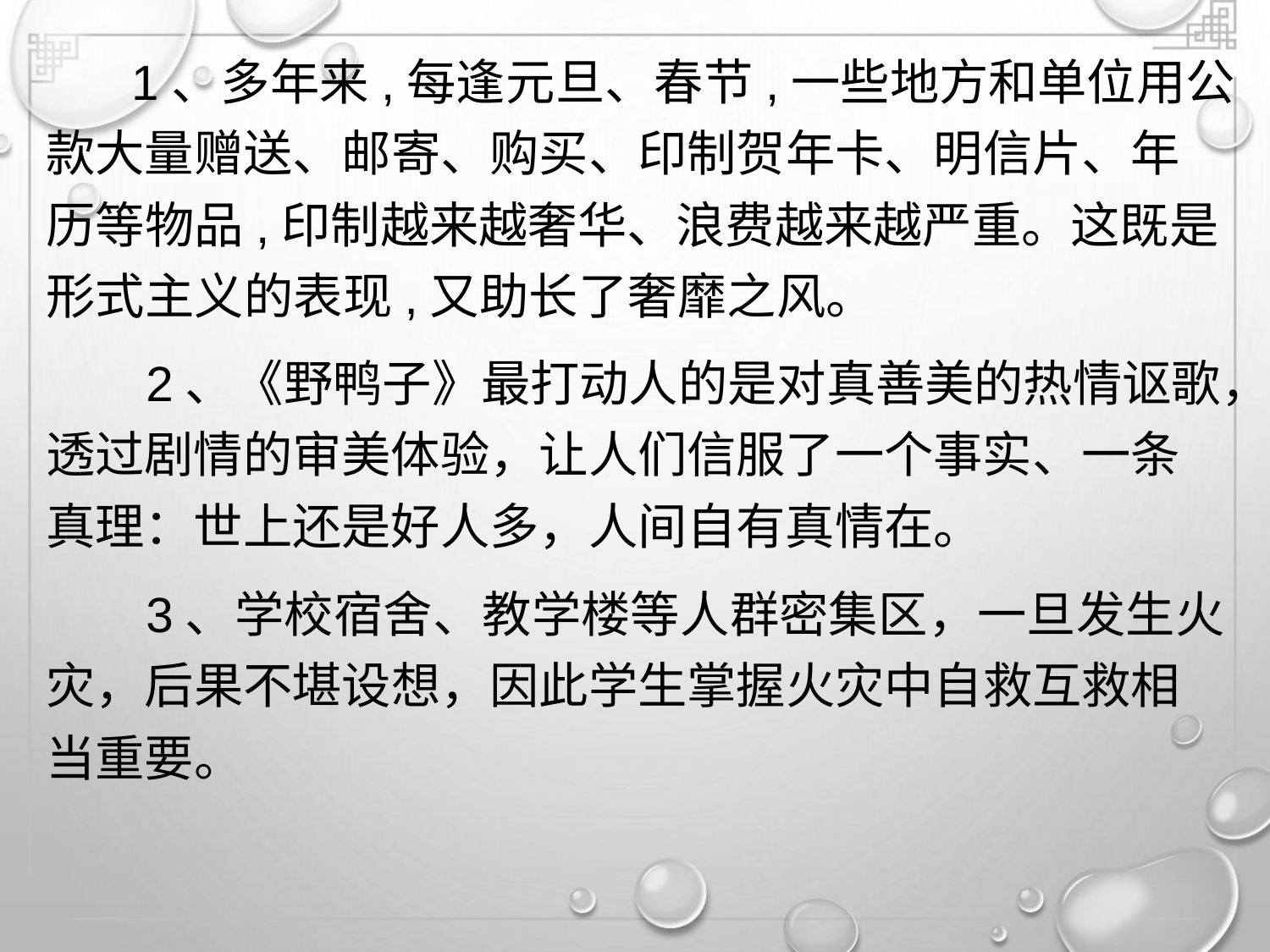

1、多年来,每逢元旦、春节,一些地方和单位用公
款大量赠送、邮寄、购买、印制贺年卡、明信片、年
历等物品,印制越来越奢华、浪费越来越严重。这既是
形式主义的表现,又助长了奢靡之风。
2、《野鸭子》最打动人的是对真善美的热情讴歌，
透过剧情的审美体验，让人们信服了一个事实、一条
真理：世上还是好人多，人间自有真情在。
3、学校宿舍、教学楼等人群密集区，一旦发生火
灾，后果不堪设想，因此学生掌握火灾中自救互救相
当重要。